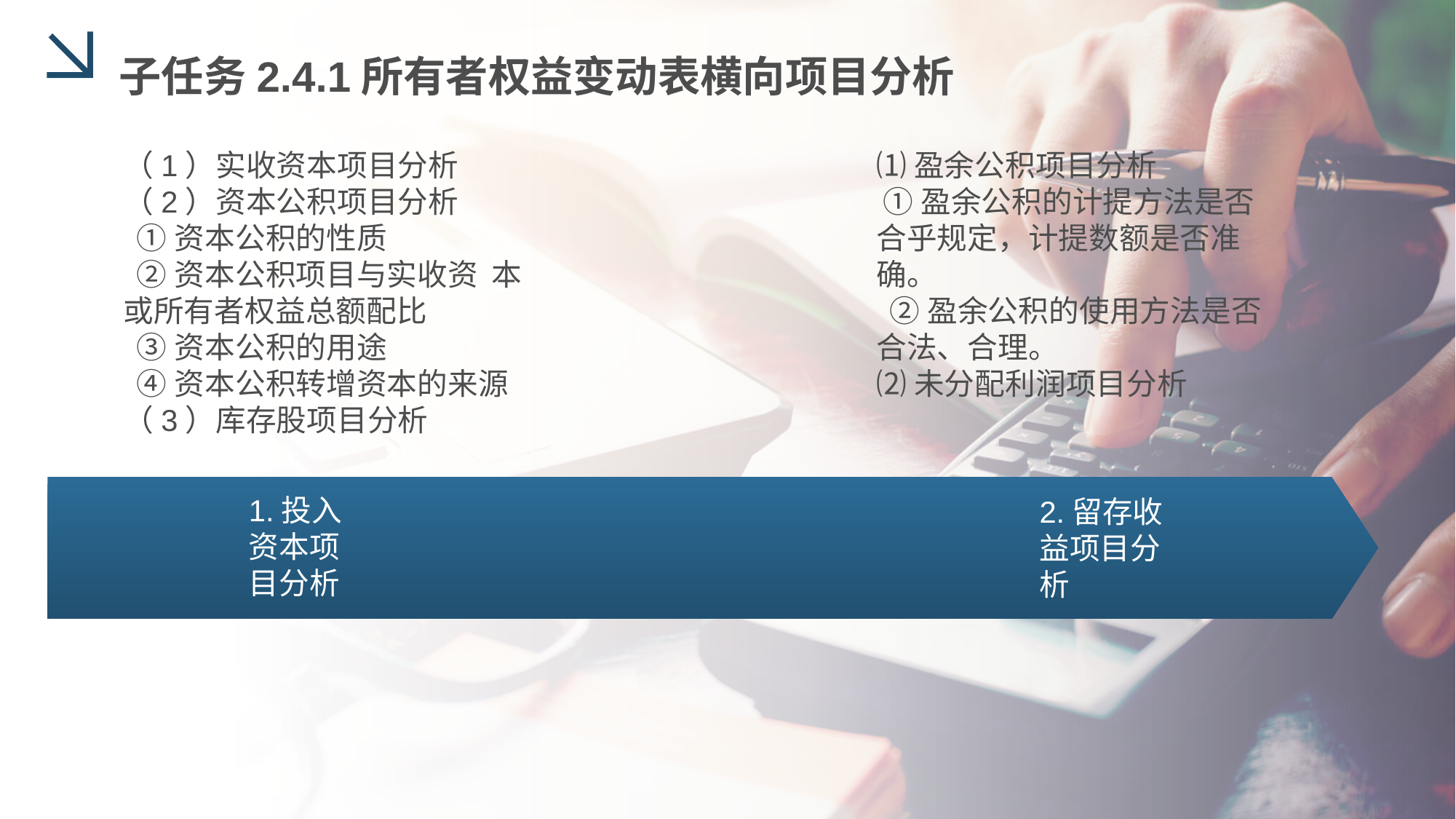

子任务2.4.1所有者权益变动表横向项目分析
（1）实收资本项目分析
（2）资本公积项目分析
  ①资本公积的性质
  ②资本公积项目与实收资  本或所有者权益总额配比
  ③资本公积的用途
  ④资本公积转增资本的来源
（3）库存股项目分析
⑴盈余公积项目分析
 ①盈余公积的计提方法是否合乎规定，计提数额是否准确。
  ②盈余公积的使用方法是否合法、合理。
⑵未分配利润项目分析

1.投入资本项目分析
2.留存收益项目分析